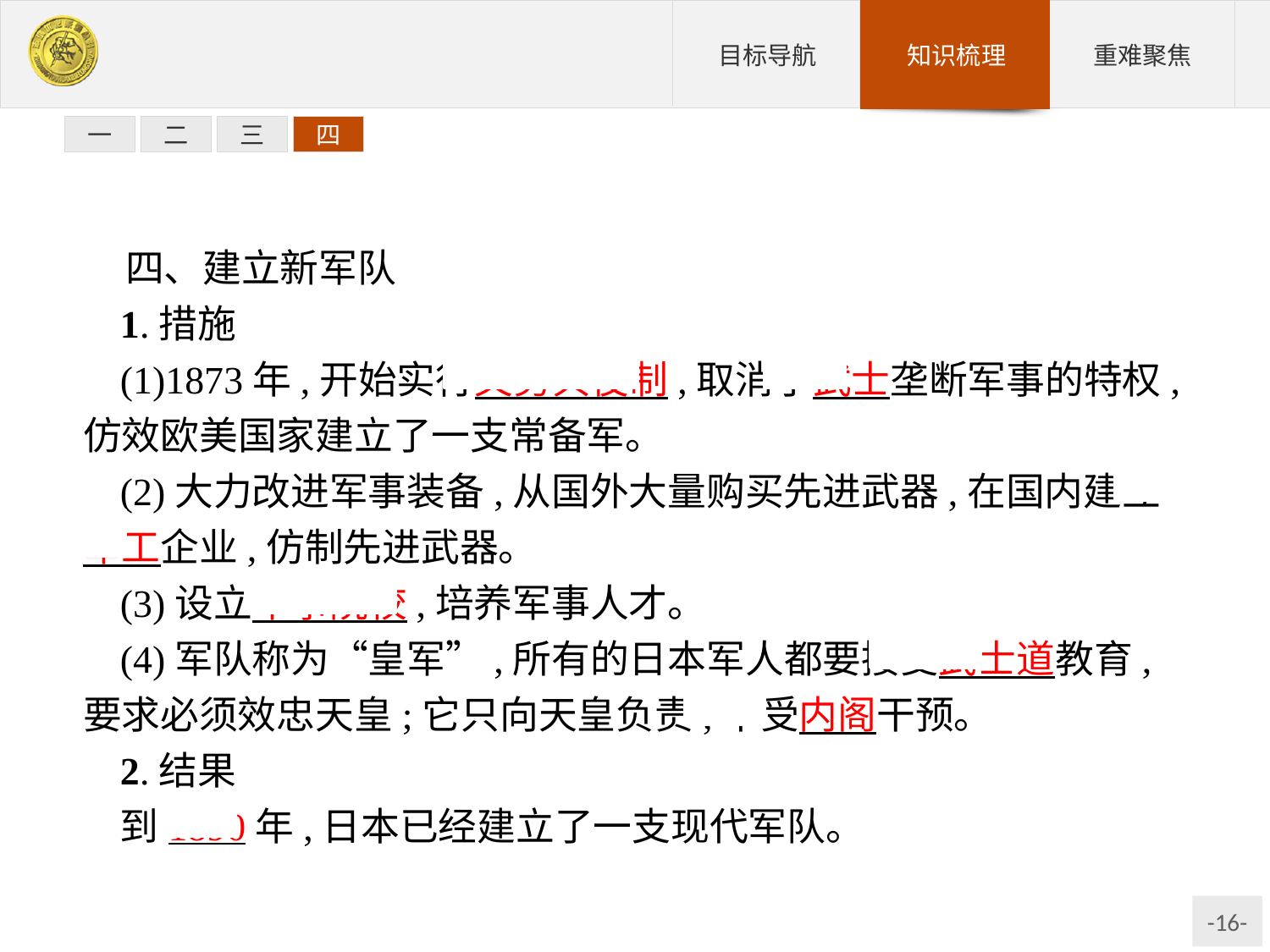

一
二
三
四
四、建立新军队
1.措施
(1)1873年,开始实行义务兵役制,取消了武士垄断军事的特权,仿效欧美国家建立了一支常备军。
(2)大力改进军事装备,从国外大量购买先进武器,在国内建立军工企业,仿制先进武器。
(3)设立军事院校,培养军事人才。
(4)军队称为“皇军”,所有的日本军人都要接受武士道教育,要求必须效忠天皇;它只向天皇负责,不受内阁干预。
2.结果
到1890年,日本已经建立了一支现代军队。